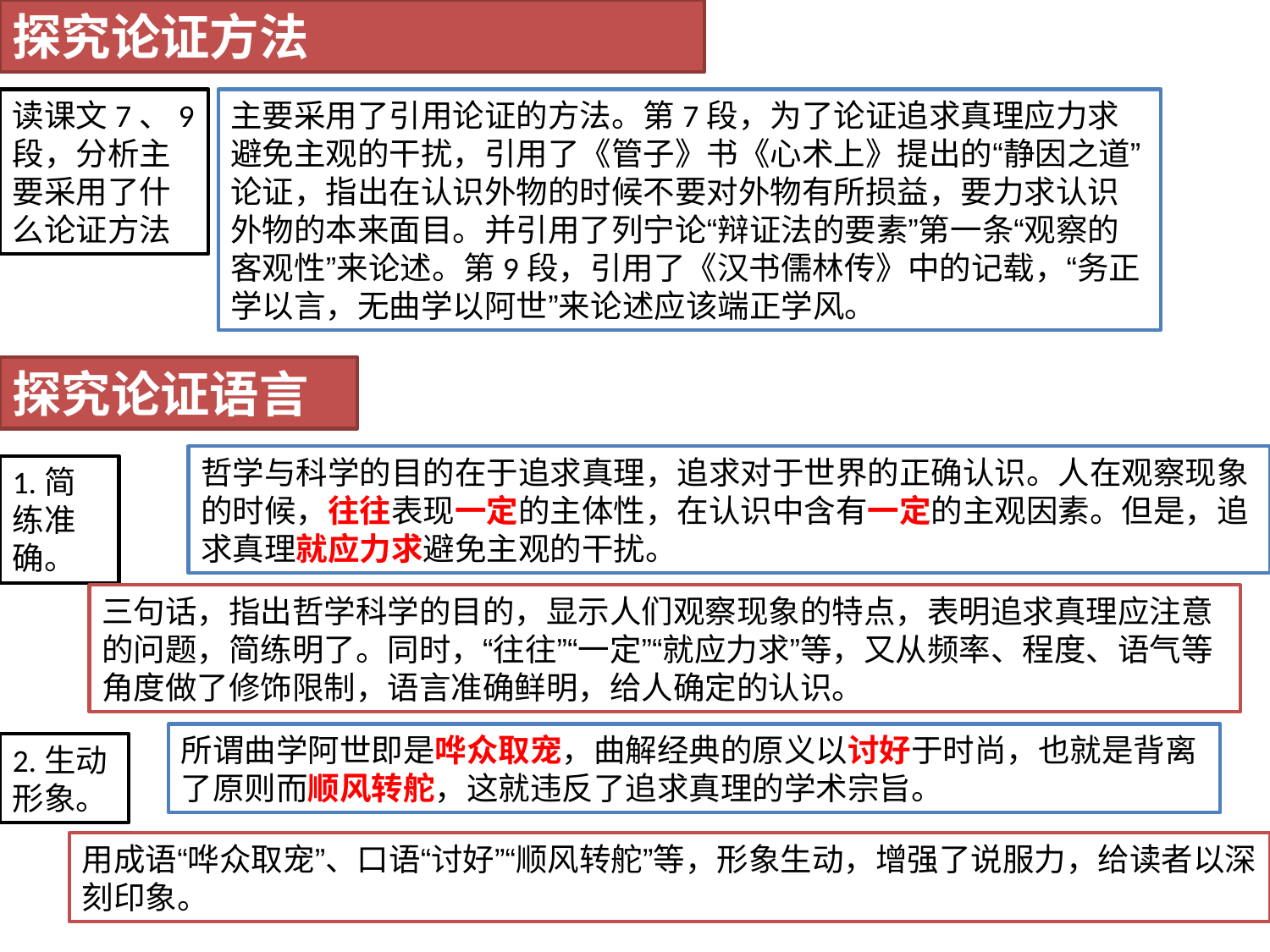

探究论证方法
读课文7、9段，分析主要采用了什么论证方法
主要采用了引用论证的方法。第7段，为了论证追求真理应力求避免主观的干扰，引用了《管子》书《心术上》提出的“静因之道”论证，指出在认识外物的时候不要对外物有所损益，要力求认识外物的本来面目。并引用了列宁论“辩证法的要素”第一条“观察的客观性”来论述。第9段，引用了《汉书儒林传》中的记载，“务正学以言，无曲学以阿世”来论述应该端正学风。
探究论证语言
哲学与科学的目的在于追求真理，追求对于世界的正确认识。人在观察现象的时候，往往表现一定的主体性，在认识中含有一定的主观因素。但是，追求真理就应力求避免主观的干扰。
1.简练准确。
三句话，指出哲学科学的目的，显示人们观察现象的特点，表明追求真理应注意的问题，简练明了。同时，“往往”“一定”“就应力求”等，又从频率、程度、语气等角度做了修饰限制，语言准确鲜明，给人确定的认识。
所谓曲学阿世即是哗众取宠，曲解经典的原义以讨好于时尚，也就是背离了原则而顺风转舵，这就违反了追求真理的学术宗旨。
2.生动形象。
用成语“哗众取宠”、口语“讨好”“顺风转舵”等，形象生动，增强了说服力，给读者以深刻印象。